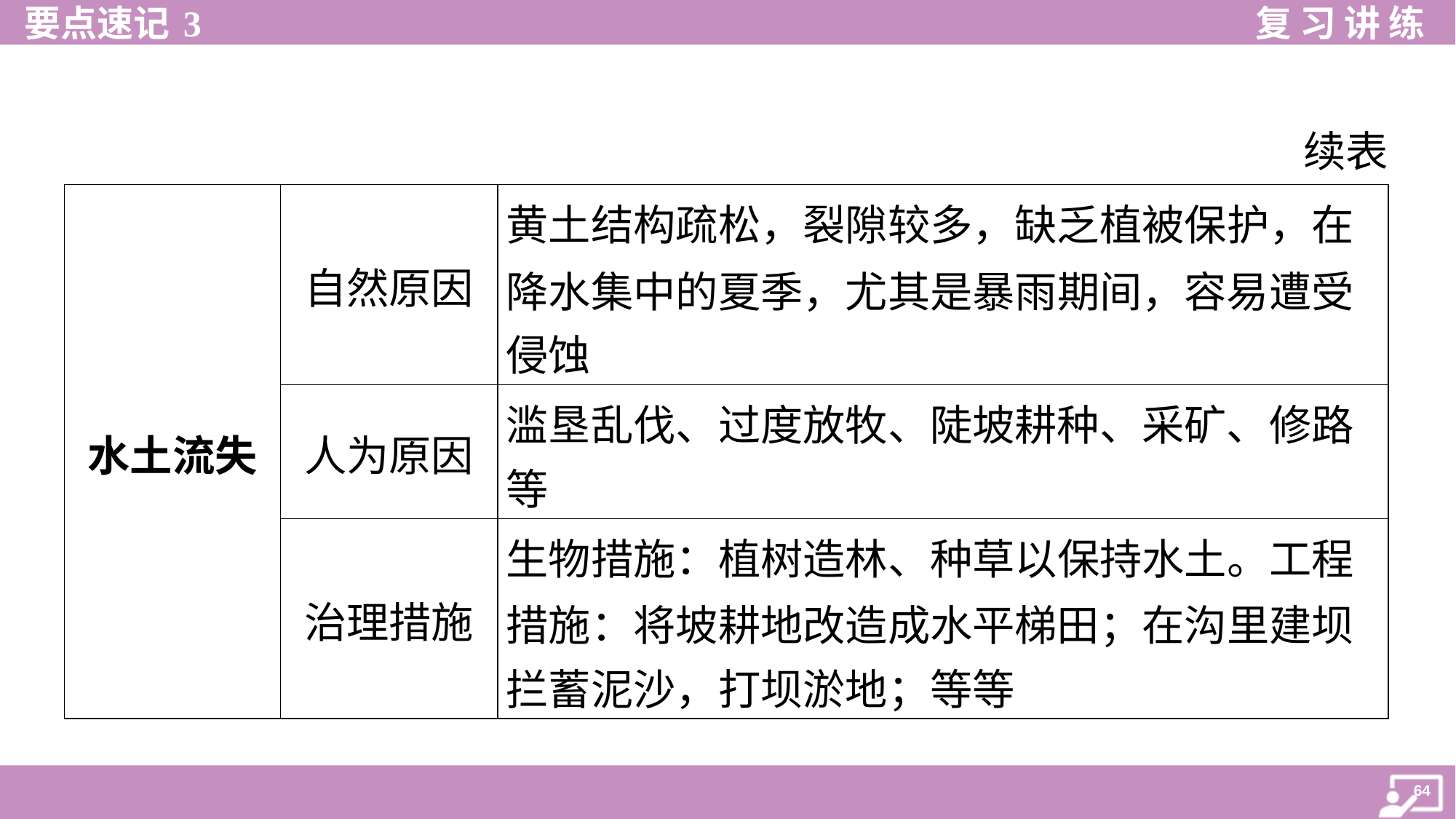

续表
| 水土流失 | 自然原因 | 黄土结构疏松，裂隙较多，缺乏植被保护，在 降水集中的夏季，尤其是暴雨期间，容易遭受 侵蚀 |
| --- | --- | --- |
|  | 人为原因 | 滥垦乱伐、过度放牧、陡坡耕种、采矿、修路 等 |
|  | 治理措施 | 生物措施：植树造林、种草以保持水土。工程 措施：将坡耕地改造成水平梯田；在沟里建坝 拦蓄泥沙，打坝淤地；等等 |